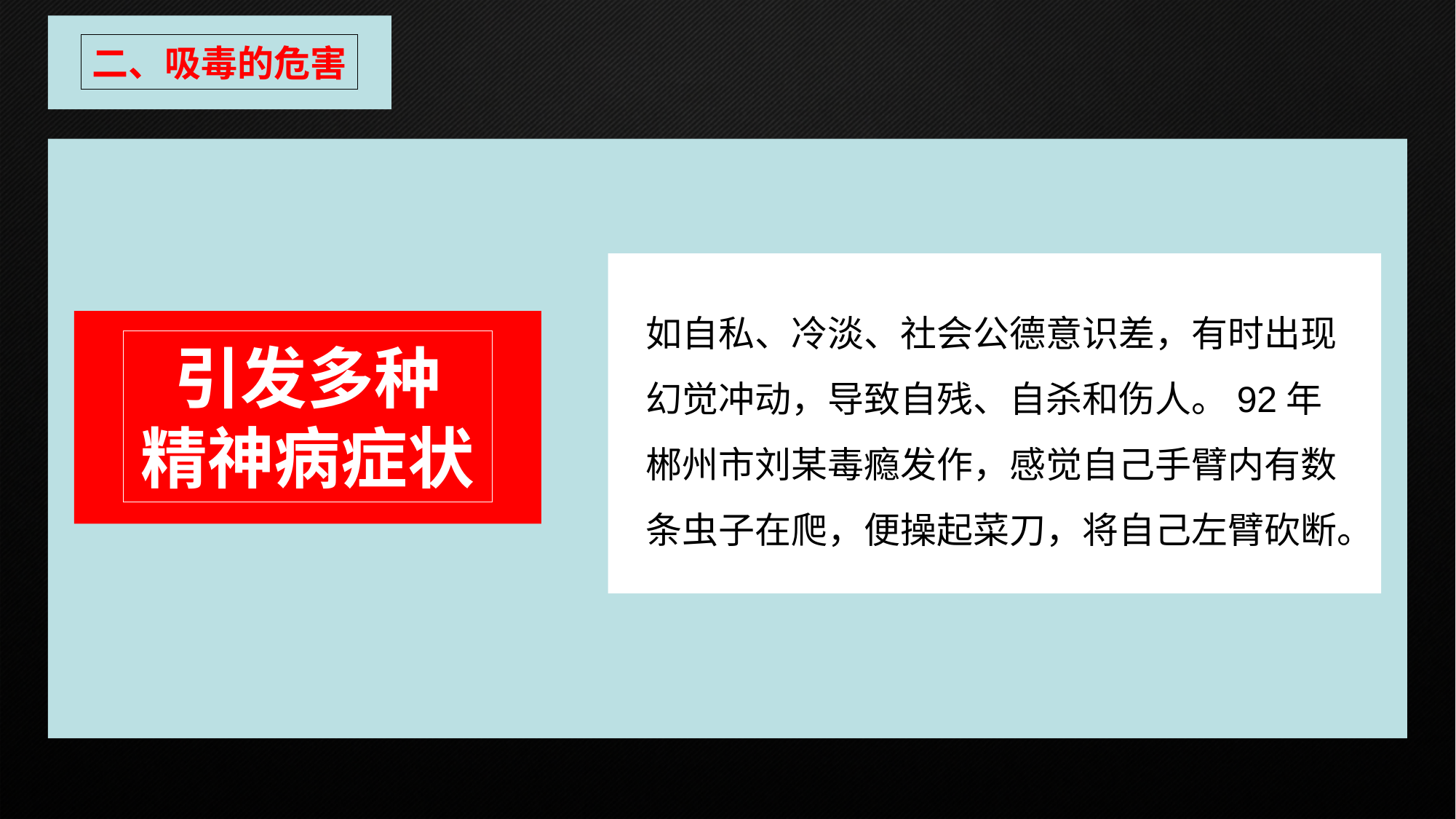

二、吸毒的危害

如自私、冷淡、社会公德意识差，有时出现幻觉冲动，导致自残、自杀和伤人。92年郴州市刘某毒瘾发作，感觉自己手臂内有数条虫子在爬，便操起菜刀，将自己左臂砍断。

引发多种
精神病症状